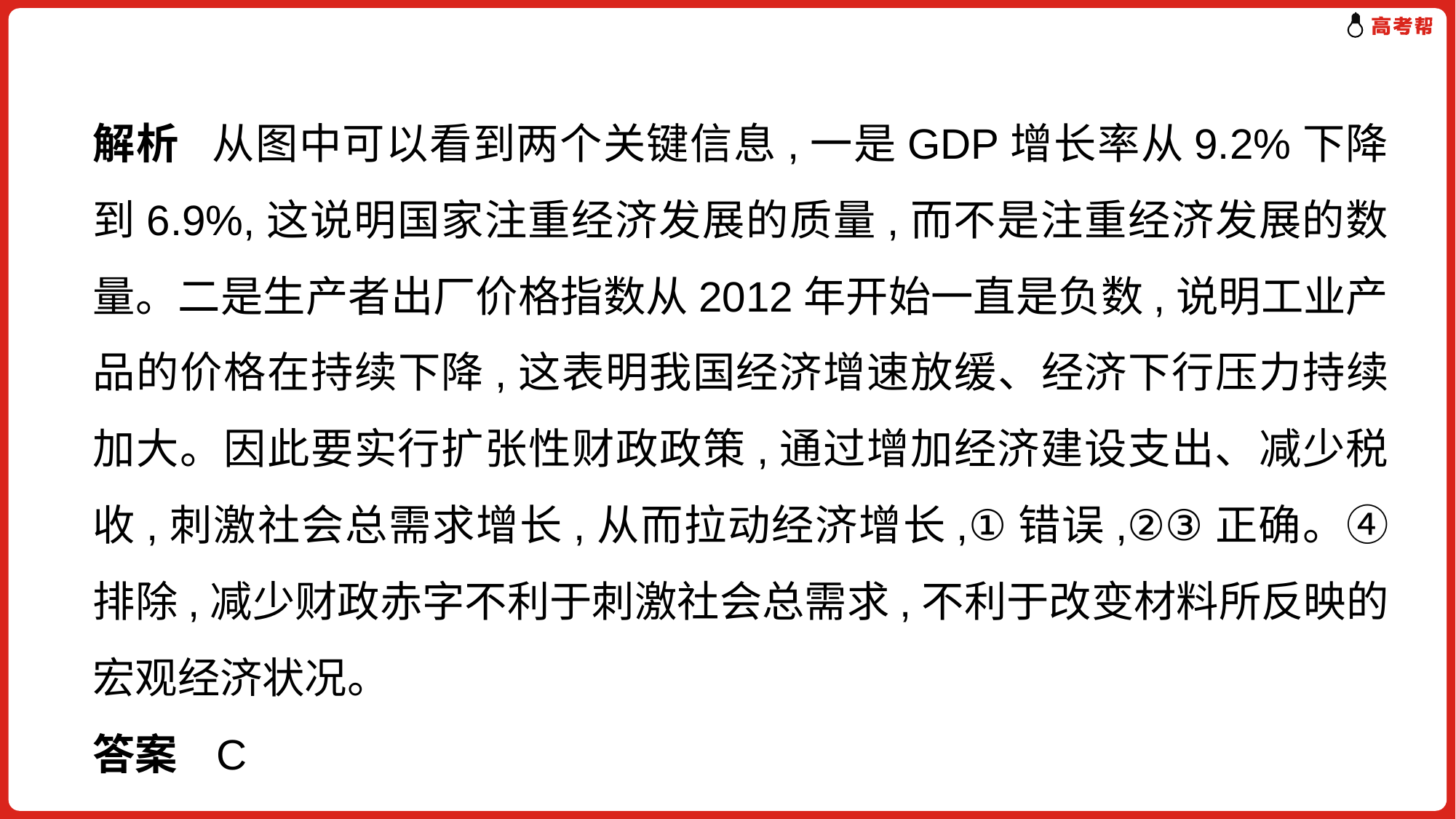

解析   从图中可以看到两个关键信息,一是GDP增长率从9.2%下降到6.9%,这说明国家注重经济发展的质量,而不是注重经济发展的数量。二是生产者出厂价格指数从2012年开始一直是负数,说明工业产品的价格在持续下降,这表明我国经济增速放缓、经济下行压力持续加大。因此要实行扩张性财政政策,通过增加经济建设支出、减少税收,刺激社会总需求增长,从而拉动经济增长,①错误,②③正确。④排除,减少财政赤字不利于刺激社会总需求,不利于改变材料所反映的宏观经济状况。
答案   C